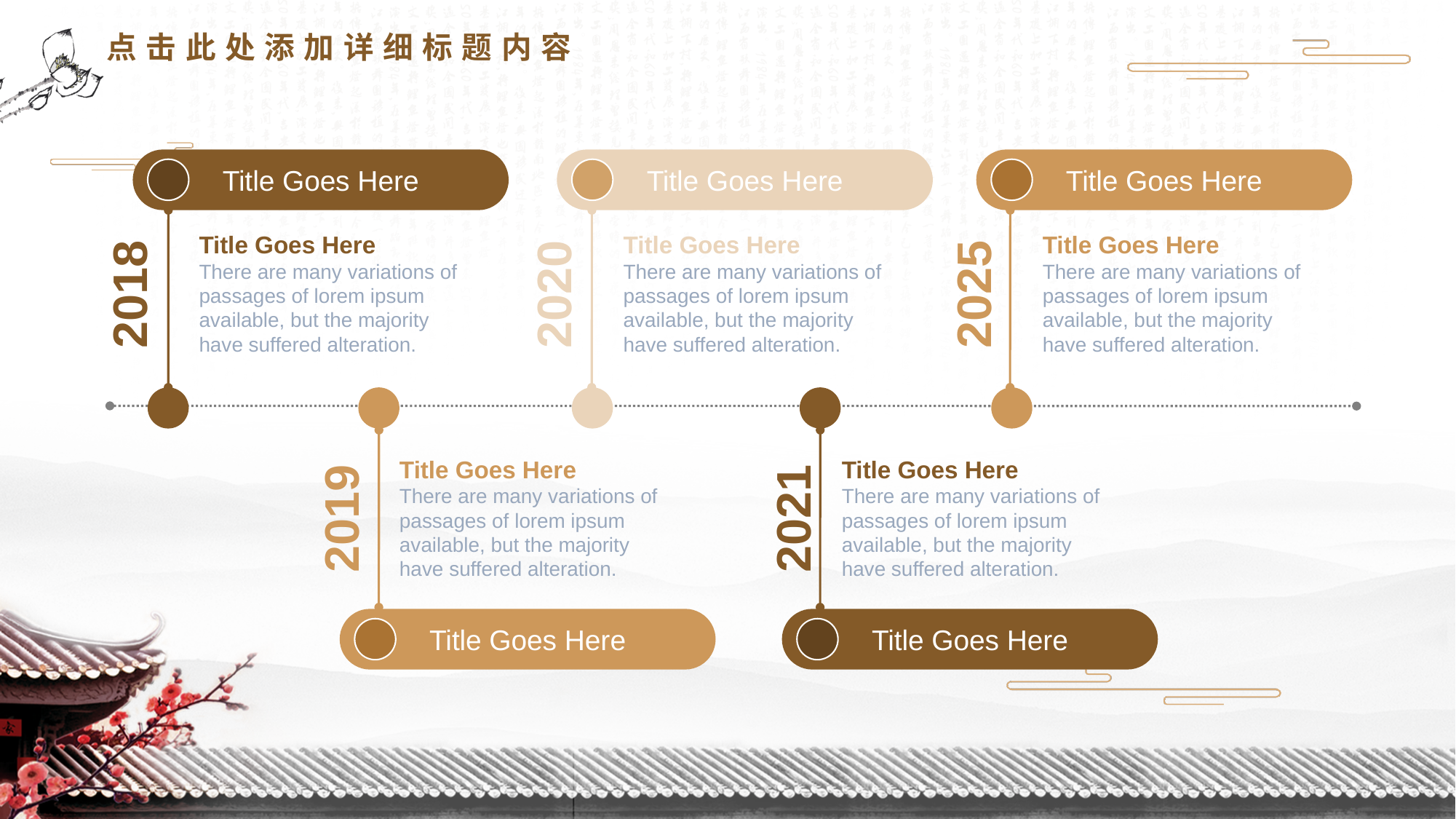

点击此处添加详细标题内容
Title Goes Here
Title Goes Here
Title Goes Here

Title Goes Here
There are many variations of passages of lorem ipsum available, but the majority have suffered alteration.
Title Goes Here
There are many variations of passages of lorem ipsum available, but the majority have suffered alteration.
Title Goes Here
There are many variations of passages of lorem ipsum available, but the majority have suffered alteration.
2018
2020
2025

Title Goes Here
There are many variations of passages of lorem ipsum available, but the majority have suffered alteration.
Title Goes Here
There are many variations of passages of lorem ipsum available, but the majority have suffered alteration.
2019
2021
Title Goes Here
Title Goes Here